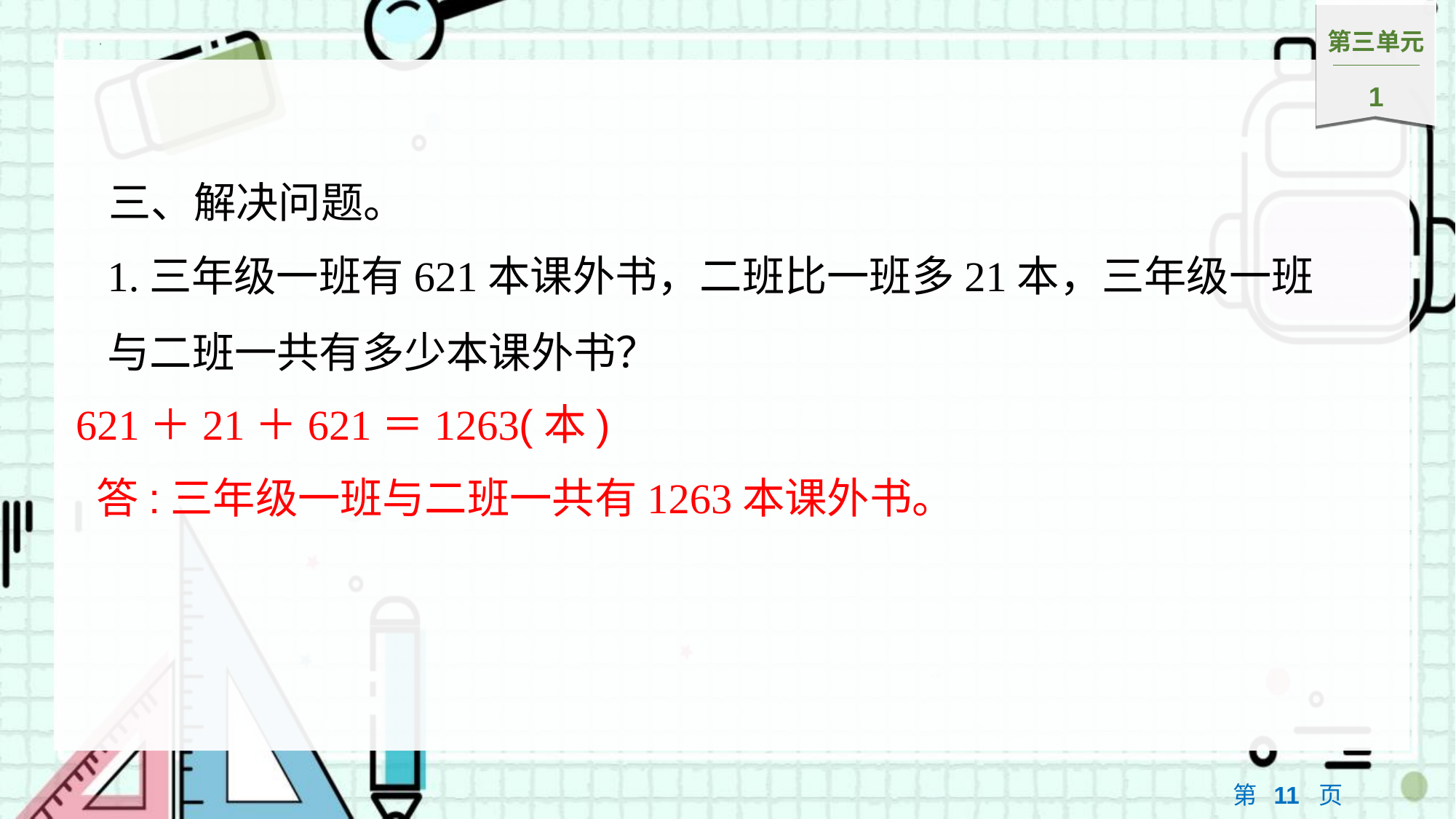

三、解决问题。
1.三年级一班有621本课外书，二班比一班多21本，三年级一班与二班一共有多少本课外书？
621＋21＋621＝1263(本)
答:三年级一班与二班一共有1263本课外书。